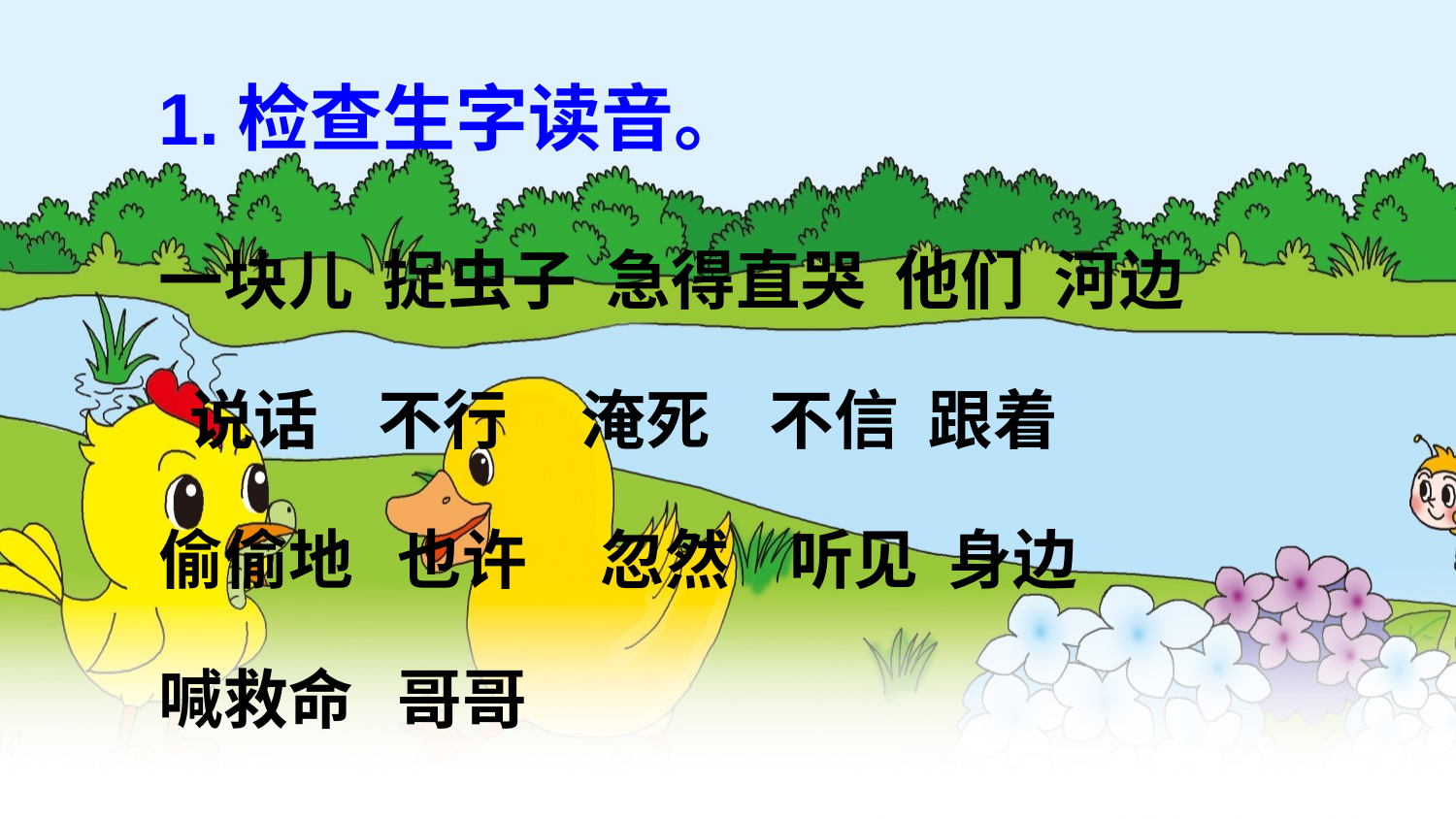

1.检查生字读音。
一块儿  捉虫子  急得直哭  他们  河边
 说话    不行     淹死    不信  跟着
偷偷地   也许     忽然    听见  身边
喊救命   哥哥